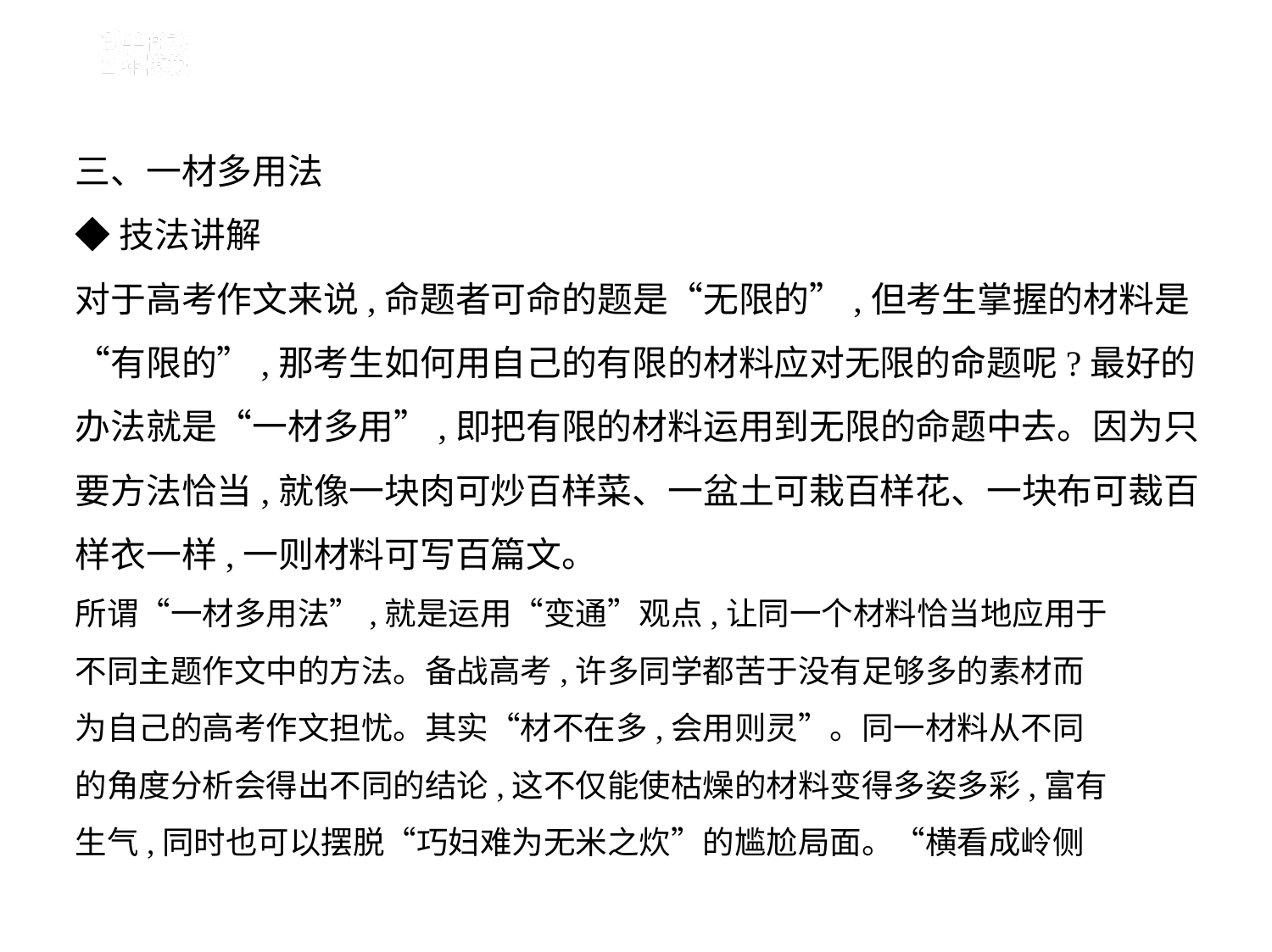

三、一材多用法
◆技法讲解
对于高考作文来说,命题者可命的题是“无限的”,但考生掌握的材料是
“有限的”,那考生如何用自己的有限的材料应对无限的命题呢?最好的
办法就是“一材多用”,即把有限的材料运用到无限的命题中去。因为只
要方法恰当,就像一块肉可炒百样菜、一盆土可栽百样花、一块布可裁百
样衣一样,一则材料可写百篇文。
所谓“一材多用法”,就是运用“变通”观点,让同一个材料恰当地应用于
不同主题作文中的方法。备战高考,许多同学都苦于没有足够多的素材而
为自己的高考作文担忧。其实“材不在多,会用则灵”。同一材料从不同
的角度分析会得出不同的结论,这不仅能使枯燥的材料变得多姿多彩,富有
生气,同时也可以摆脱“巧妇难为无米之炊”的尴尬局面。“横看成岭侧